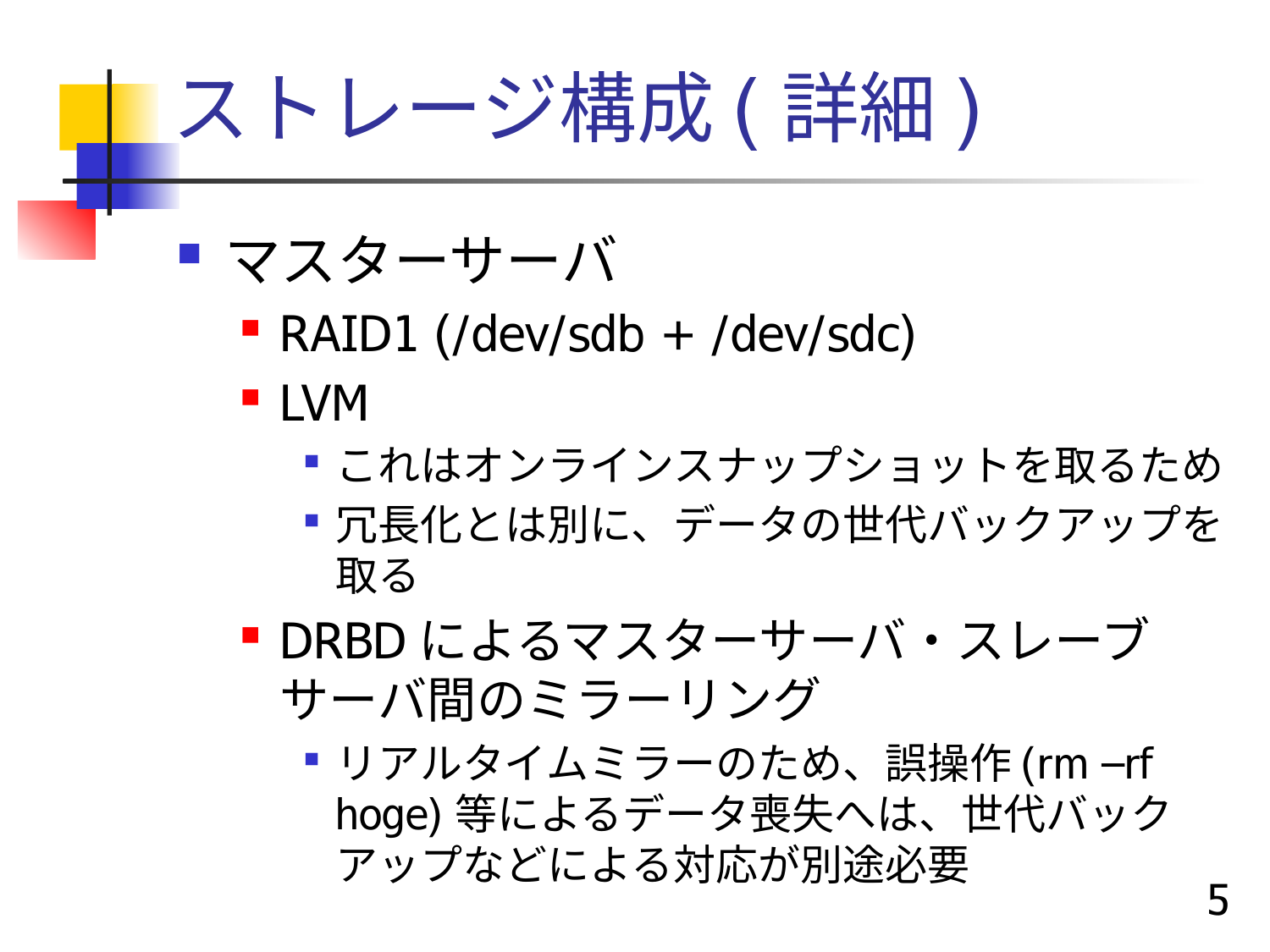

# ストレージ構成(詳細)
マスターサーバ
RAID1 (/dev/sdb + /dev/sdc)
LVM
これはオンラインスナップショットを取るため
冗長化とは別に、データの世代バックアップを取る
DRBDによるマスターサーバ・スレーブサーバ間のミラーリング
リアルタイムミラーのため、誤操作(rm –rf hoge)等によるデータ喪失へは、世代バックアップなどによる対応が別途必要
5